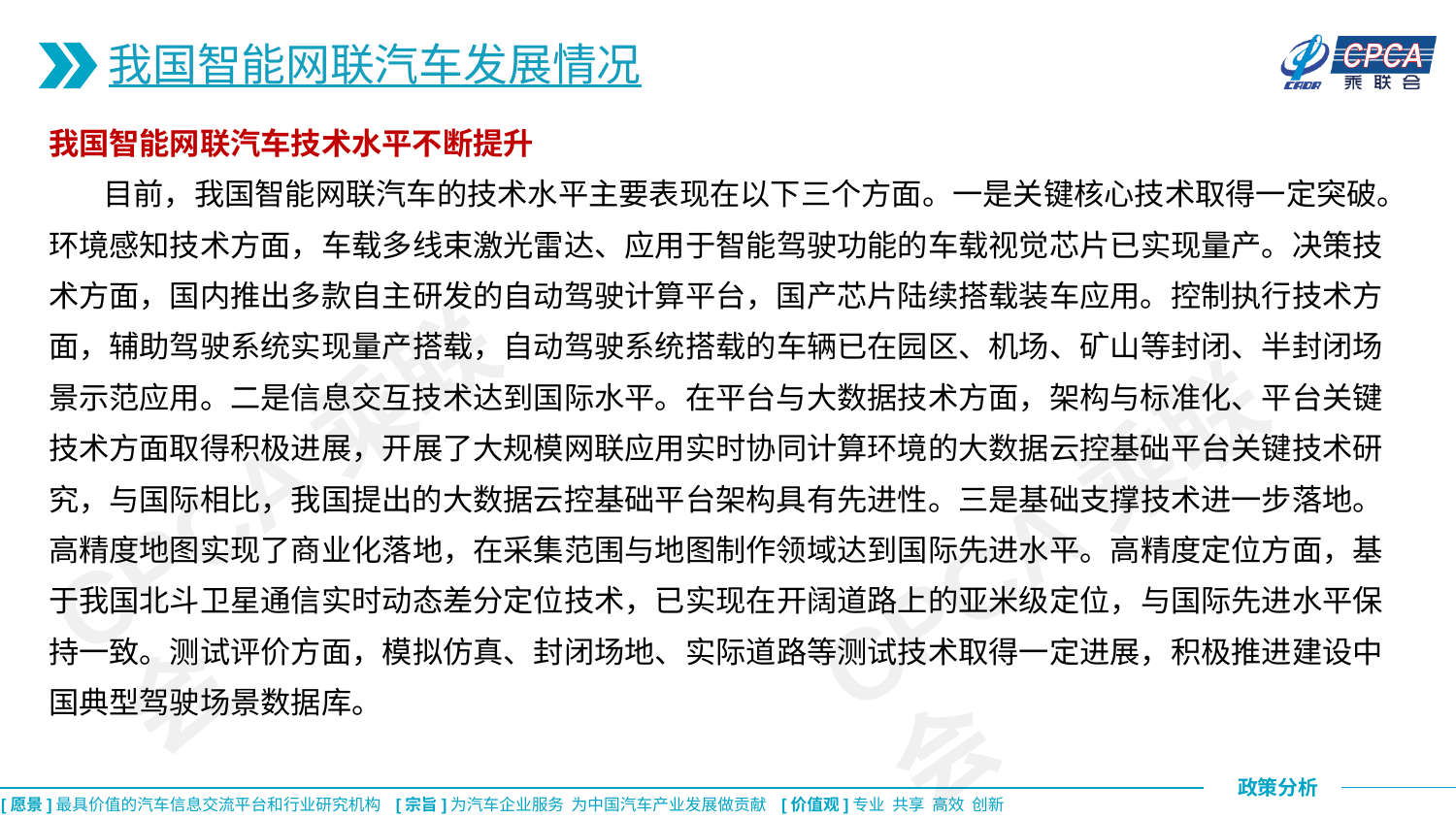

我国智能网联汽车发展情况
我国智能网联汽车技术水平不断提升
       目前，我国智能网联汽车的技术水平主要表现在以下三个方面。一是关键核心技术取得一定突破。环境感知技术方面，车载多线束激光雷达、应用于智能驾驶功能的车载视觉芯片已实现量产。决策技术方面，国内推出多款自主研发的自动驾驶计算平台，国产芯片陆续搭载装车应用。控制执行技术方面，辅助驾驶系统实现量产搭载，自动驾驶系统搭载的车辆已在园区、机场、矿山等封闭、半封闭场景示范应用。二是信息交互技术达到国际水平。在平台与大数据技术方面，架构与标准化、平台关键技术方面取得积极进展，开展了大规模网联应用实时协同计算环境的大数据云控基础平台关键技术研究，与国际相比，我国提出的大数据云控基础平台架构具有先进性。三是基础支撑技术进一步落地。高精度地图实现了商业化落地，在采集范围与地图制作领域达到国际先进水平。高精度定位方面，基于我国北斗卫星通信实时动态差分定位技术，已实现在开阔道路上的亚米级定位，与国际先进水平保持一致。测试评价方面，模拟仿真、封闭场地、实际道路等测试技术取得一定进展，积极推进建设中国典型驾驶场景数据库。
CPCA乘联会
CPCA乘联会